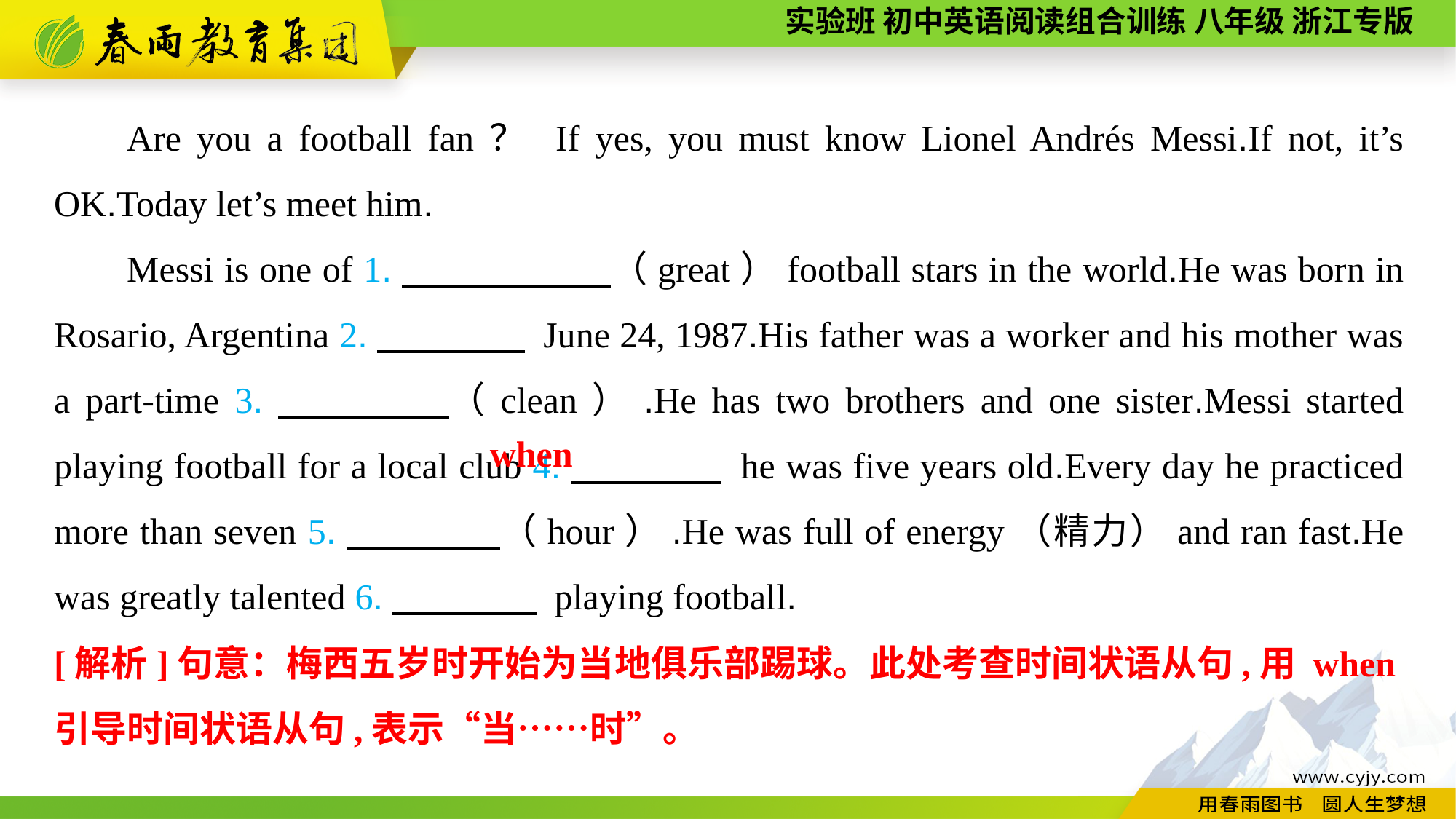

Are you a football fan？ If yes, you must know Lionel Andrés Messi.If not, it’s OK.Today let’s meet him.
Messi is one of 1.　      　　　（great）football stars in the world.He was born in Rosario, Argentina 2.　　　　 June 24, 1987.His father was a worker and his mother was a part-time 3.　　　　（clean）.He has two brothers and one sister.Messi started playing football for a local club 4.　　　　 he was five years old.Every day he practiced more than seven 5.　　　　（hour）.He was full of energy（精力）and ran fast.He was greatly talented 6.　　　　 playing football.
when
[解析]句意：梅西五岁时开始为当地俱乐部踢球。此处考查时间状语从句,用 when引导时间状语从句,表示“当……时”。